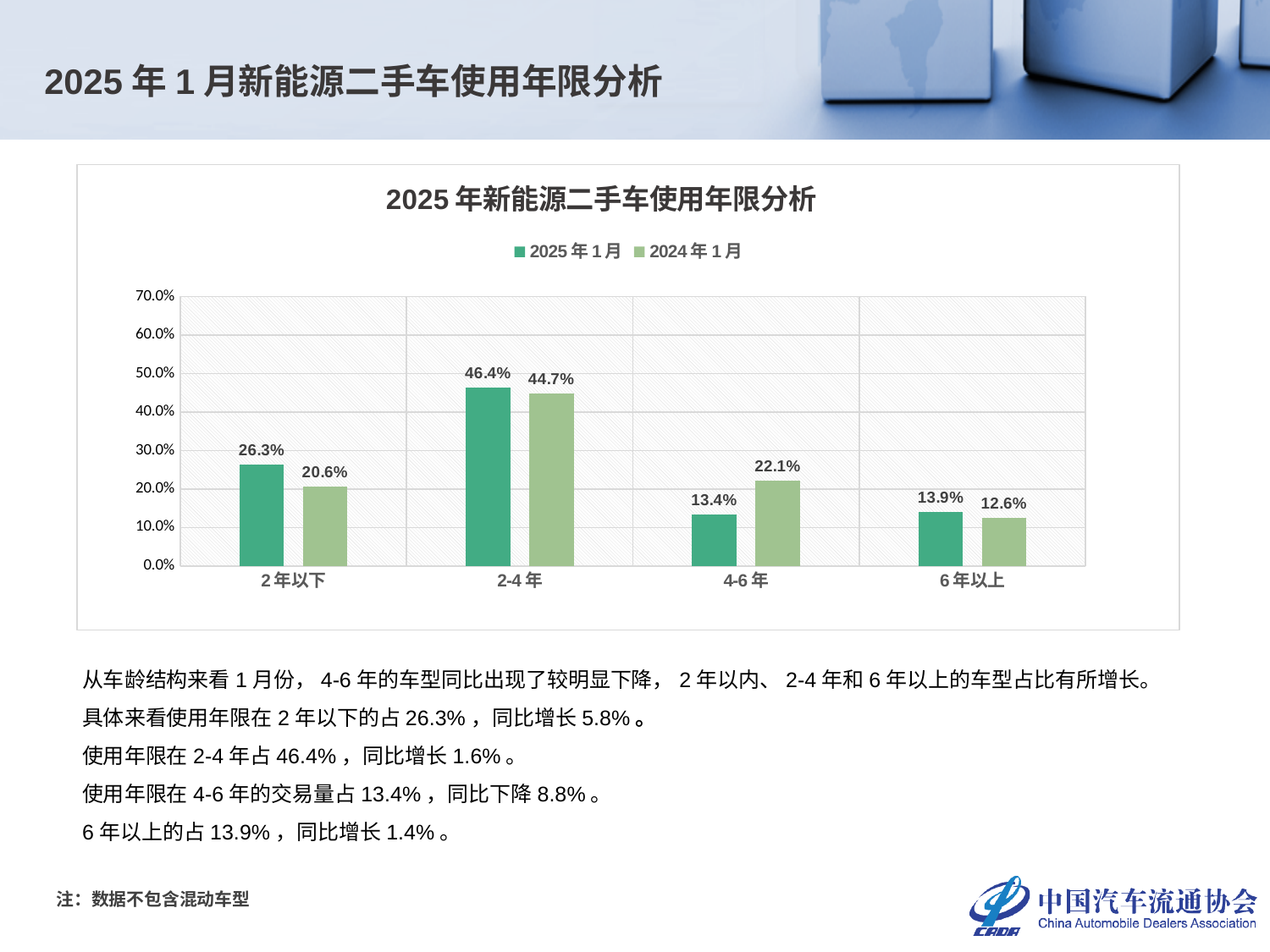

2025年1月新能源二手车使用年限分析

### Chart: 2025年新能源二手车使用年限分析

| Category | 2025年1月 | 2024年1月 |
|---|---|---|
| 2年以下 | 0.26333969639123717 | 0.20574131674442717 |
| 2-4年 | 0.4637305699481865 | 0.4473172628304821 |
| 4-6年 | 0.13371511680756293 | 0.22122861586314152 |
| 6年以上 | 0.13921461685301337 | 0.1257128045619492 |
从车龄结构来看1月份，4-6年的车型同比出现了较明显下降，2年以内、2-4年和6年以上的车型占比有所增长。
具体来看使用年限在2年以下的占26.3%，同比增长5.8%。
使用年限在2-4年占46.4%，同比增长1.6%。
使用年限在4-6年的交易量占13.4%，同比下降8.8%。
6年以上的占13.9%，同比增长1.4%。
注：数据不包含混动车型